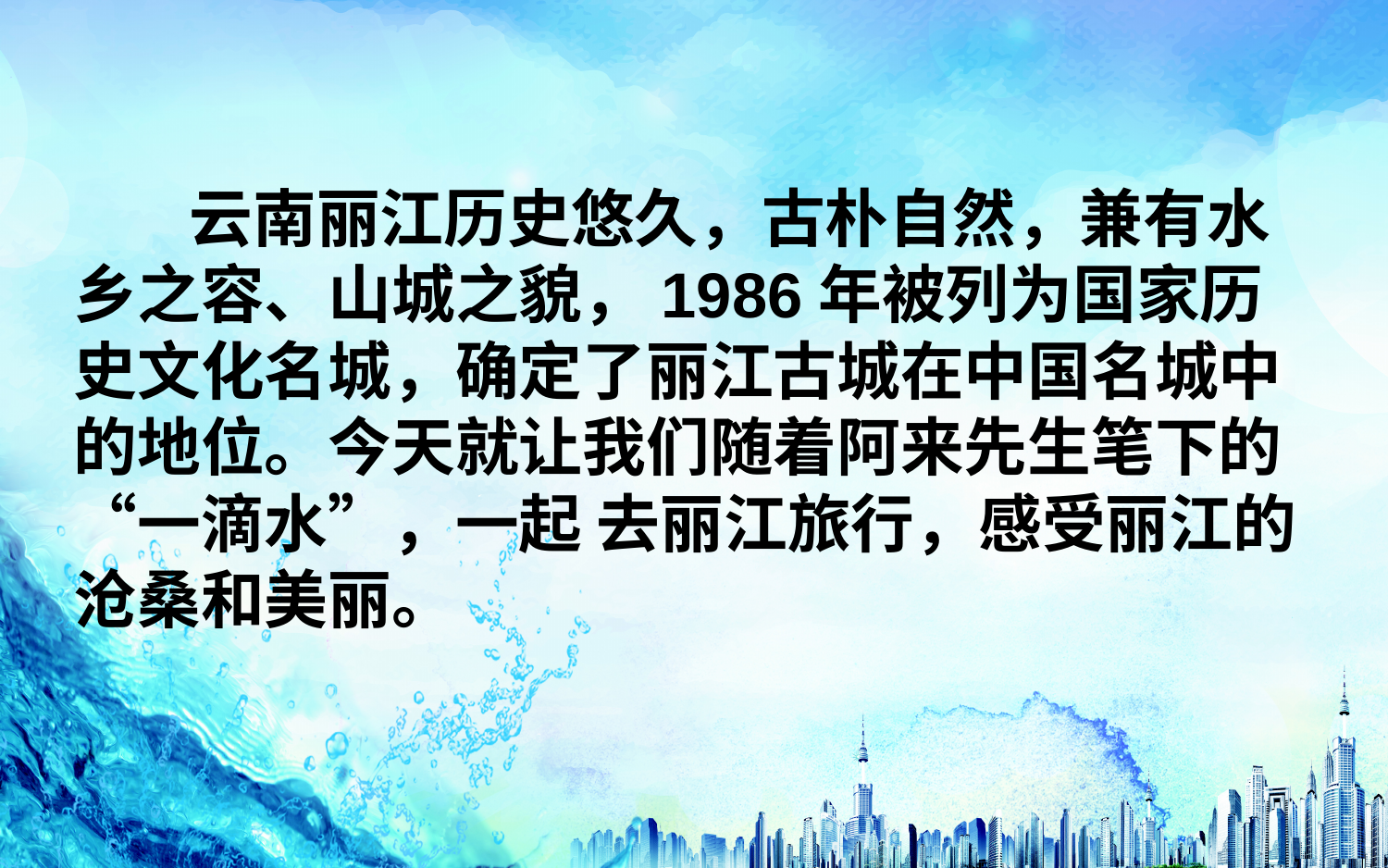

云南丽江历史悠久，古朴自然，兼有水乡之容、山城之貌，1986年被列为国家历史文化名城，确定了丽江古城在中国名城中的地位。今天就让我们随着阿来先生笔下的“一滴水”，一起 去丽江旅行，感受丽江的沧桑和美丽。